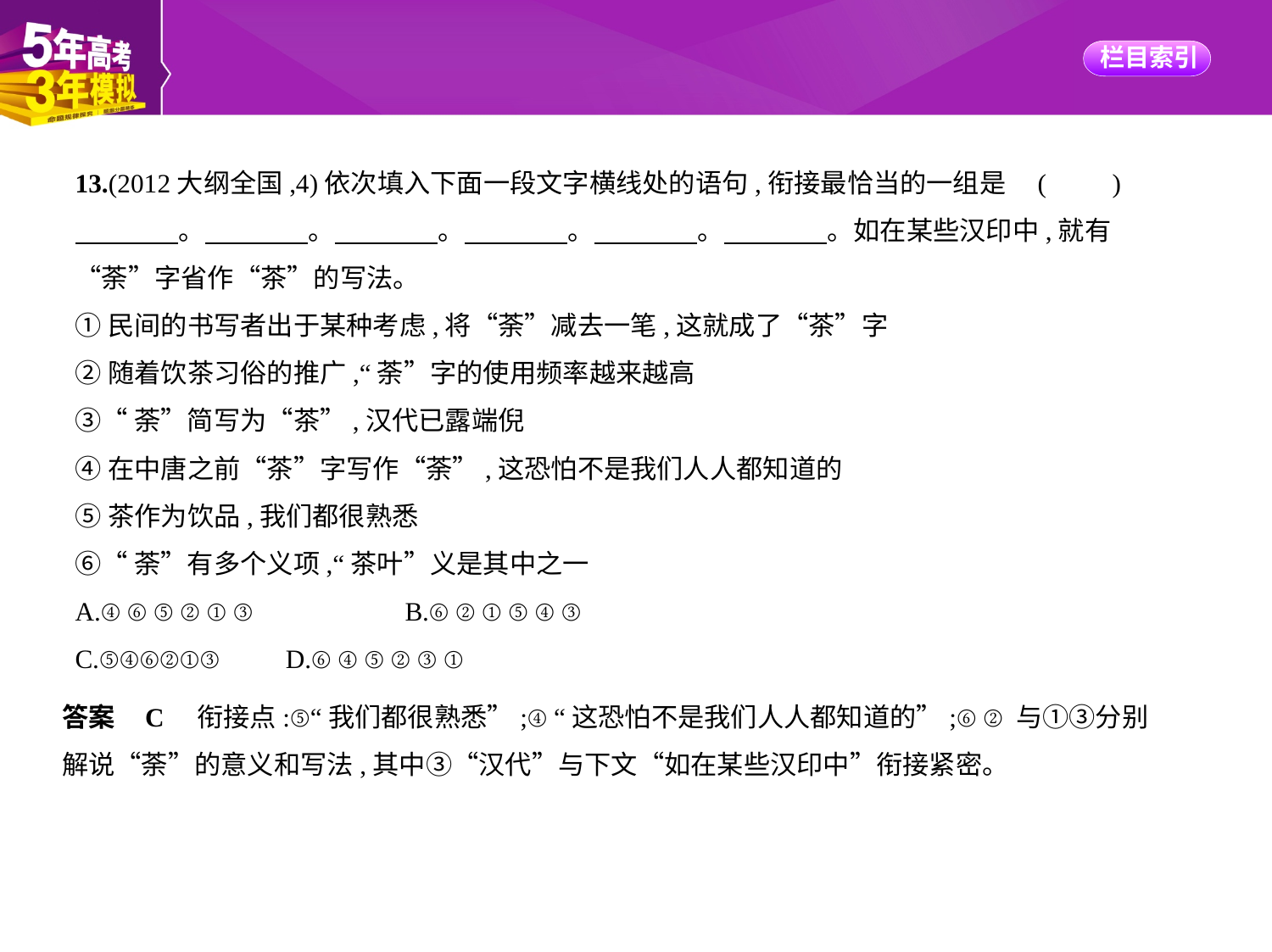

13.(2012大纲全国,4)依次填入下面一段文字横线处的语句,衔接最恰当的一组是 (　　)
　　　    。　　　    。　　　    。　　　    。　　　    。　　　    。如在某些汉印中,就有
“荼”字省作“茶”的写法。
①民间的书写者出于某种考虑,将“荼”减去一笔,这就成了“茶”字
②随着饮茶习俗的推广,“荼”字的使用频率越来越高
③“荼”简写为“茶”,汉代已露端倪
④在中唐之前“茶”字写作“荼”,这恐怕不是我们人人都知道的
⑤茶作为饮品,我们都很熟悉
⑥“荼”有多个义项,“茶叶”义是其中之一
A.④⑥⑤②①③　　　　　B.⑥②①⑤④③
C.⑤④⑥②①③　　D.⑥④⑤②③①
答案    C　衔接点:⑤“我们都很熟悉”;④“这恐怕不是我们人人都知道的”;⑥②与①③分别
解说“荼”的意义和写法,其中③“汉代”与下文“如在某些汉印中”衔接紧密。